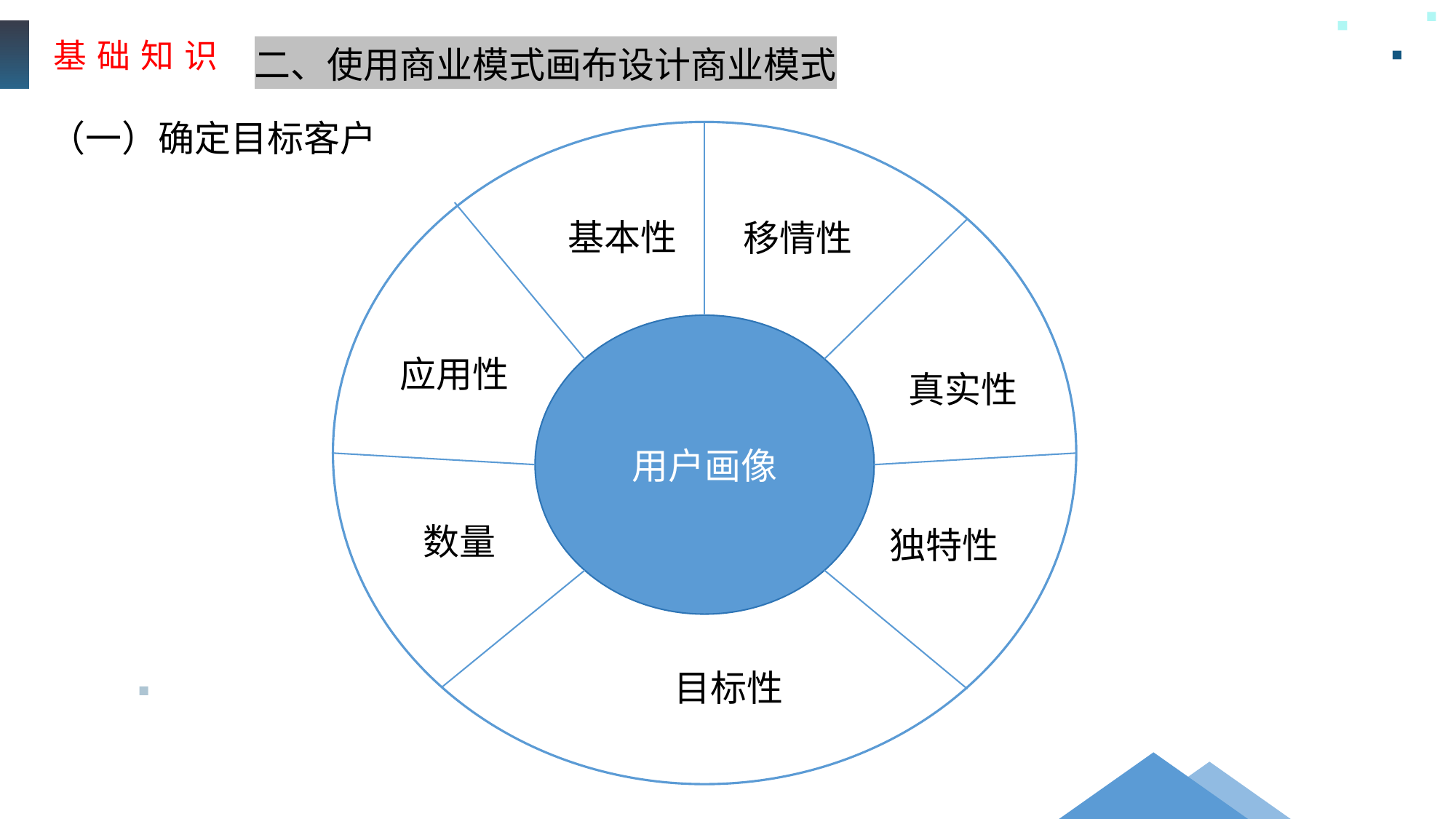

基 础 知 识

二、使用商业模式画布设计商业模式
（一）确定目标客户

基本性
移情性
用户画像
应用性
真实性
数量
独特性
目标性